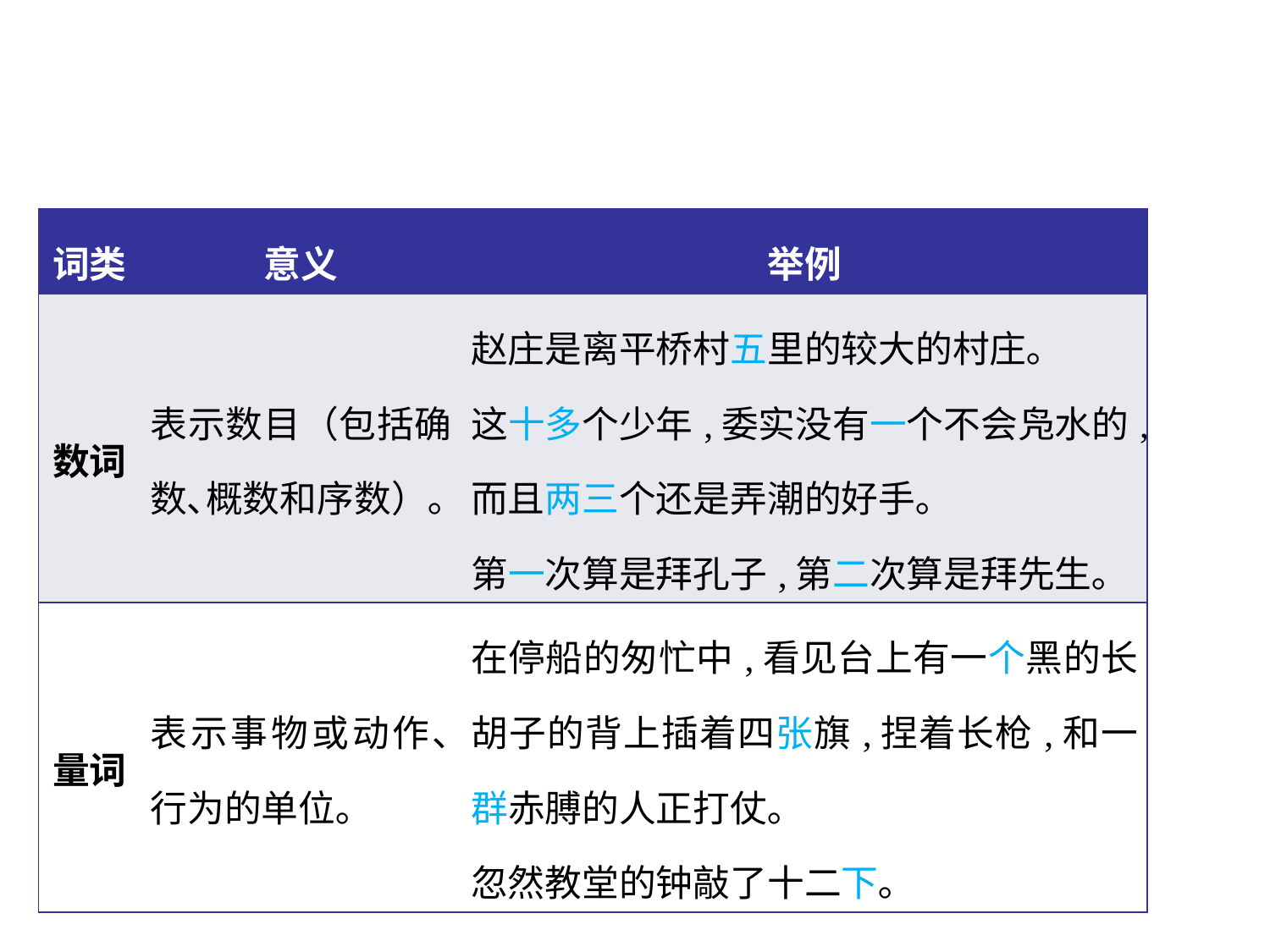

| 词类 | 意义 | 举例 |
| --- | --- | --- |
| 数词 | 表示数目（包括确数､概数和序数）｡ | 赵庄是离平桥村五里的较大的村庄｡ 这十多个少年,委实没有一个不会凫水的,而且两三个还是弄潮的好手｡ 第一次算是拜孔子,第二次算是拜先生｡ |
| 量词 | 表示事物或动作､行为的单位｡ | 在停船的匆忙中,看见台上有一个黑的长胡子的背上插着四张旗,捏着长枪,和一群赤膊的人正打仗｡ 忽然教堂的钟敲了十二下｡ |